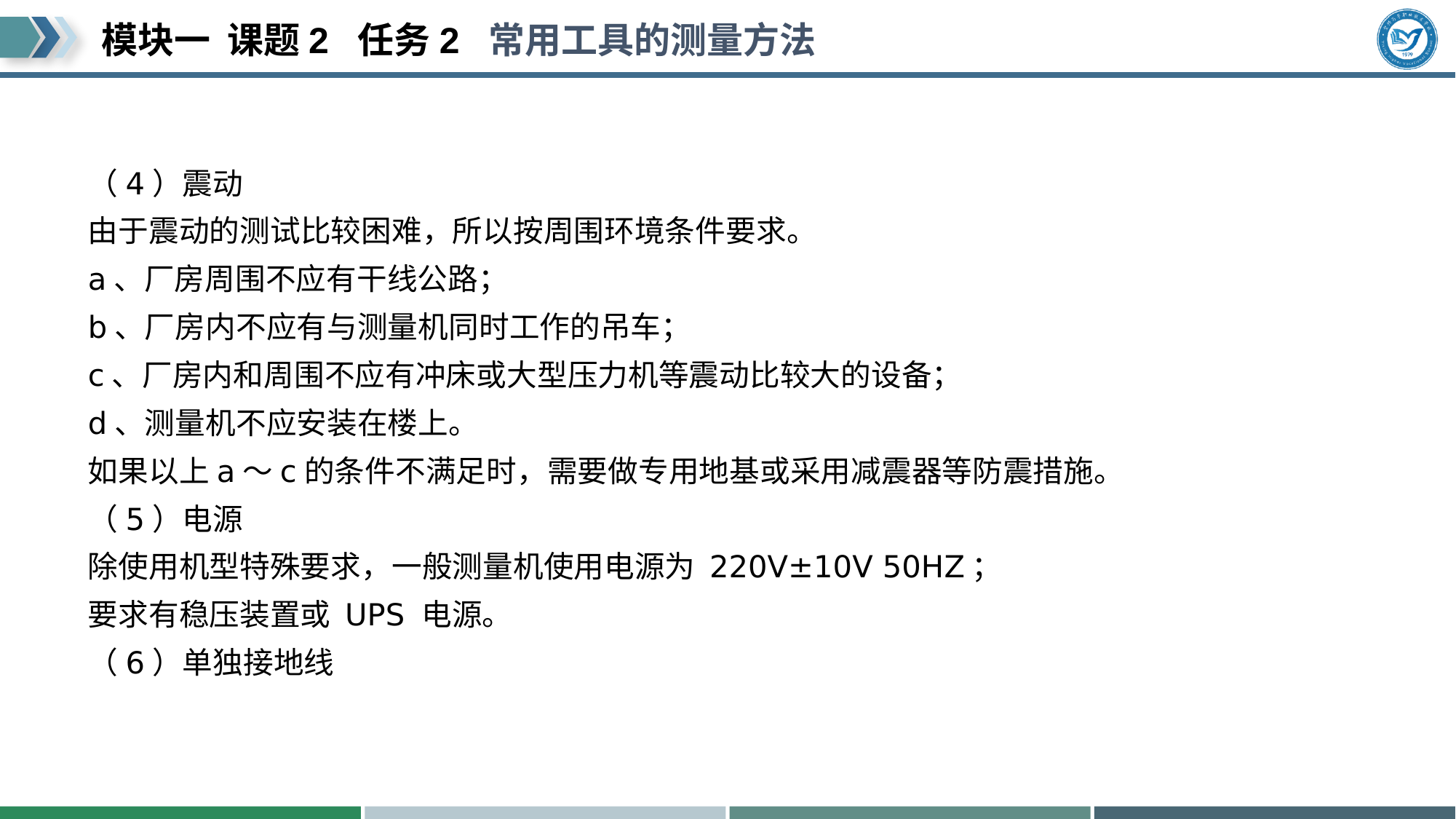

#
（4）震动
由于震动的测试比较困难，所以按周围环境条件要求。
a、厂房周围不应有干线公路；
b、厂房内不应有与测量机同时工作的吊车；
c、厂房内和周围不应有冲床或大型压力机等震动比较大的设备；
d、测量机不应安装在楼上。
如果以上a～c的条件不满足时，需要做专用地基或采用减震器等防震措施。
（5）电源
除使用机型特殊要求，一般测量机使用电源为 220V±10V 50HZ；
要求有稳压装置或 UPS 电源。
（6）单独接地线